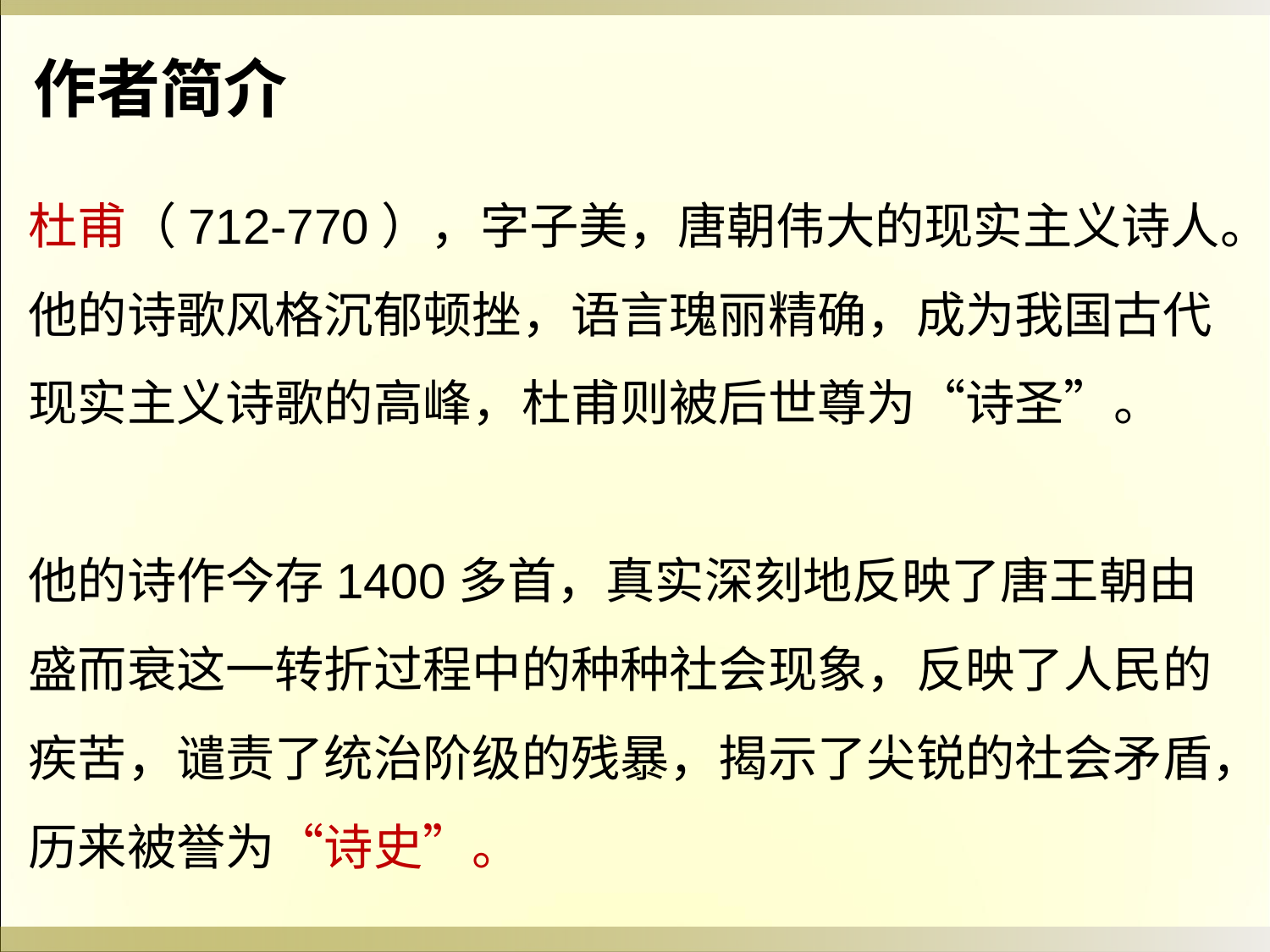

作者简介
杜甫（712-770），字子美，唐朝伟大的现实主义诗人。他的诗歌风格沉郁顿挫，语言瑰丽精确，成为我国古代现实主义诗歌的高峰，杜甫则被后世尊为“诗圣”。

他的诗作今存1400多首，真实深刻地反映了唐王朝由盛而衰这一转折过程中的种种社会现象，反映了人民的疾苦，谴责了统治阶级的残暴，揭示了尖锐的社会矛盾，历来被誉为“诗史”。